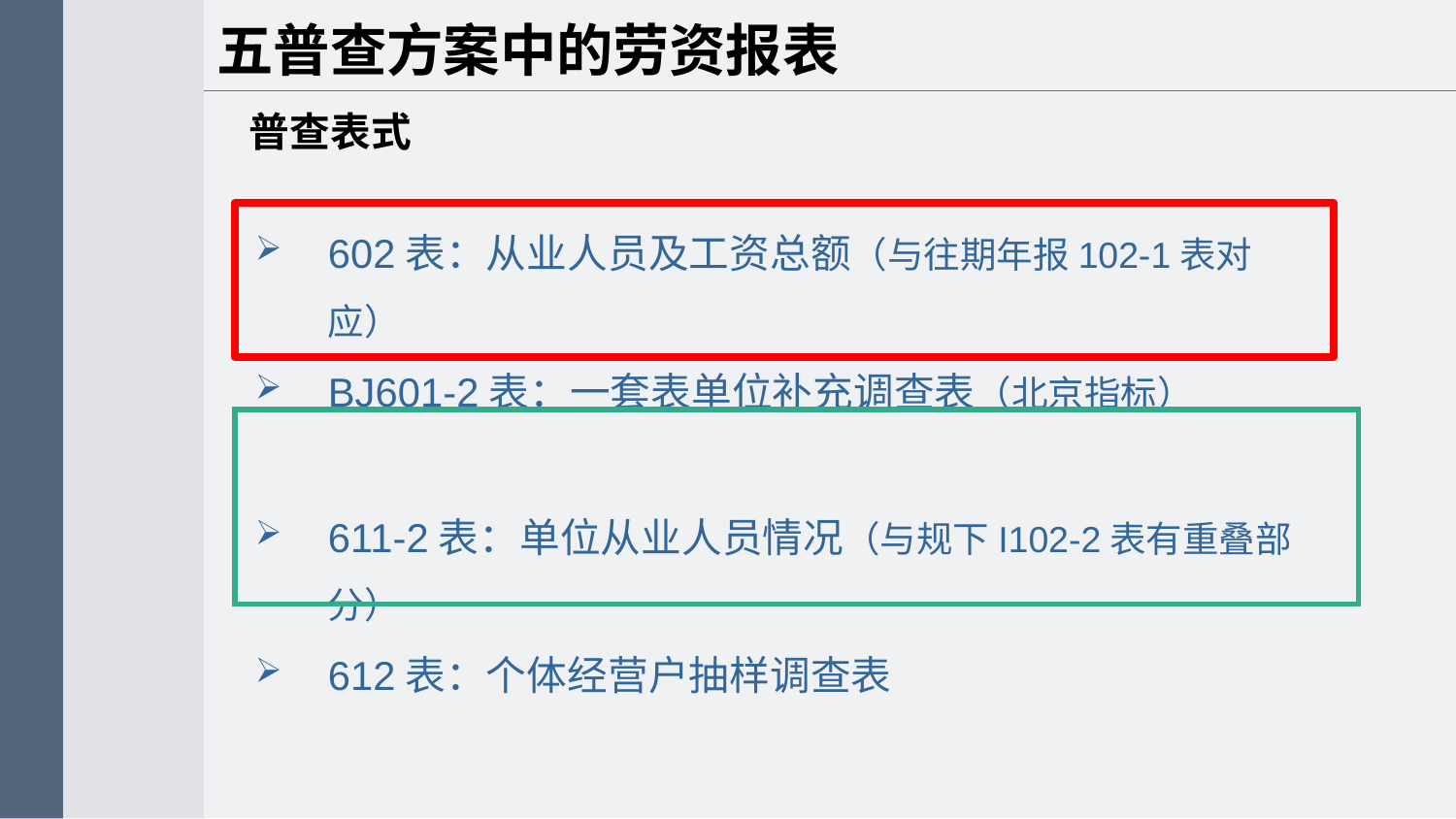

五普查方案中的劳资报表
普查表式

602表：从业人员及工资总额（与往期年报102-1表对应）
BJ601-2表：一套表单位补充调查表（北京指标）

611-2表：单位从业人员情况（与规下I102-2表有重叠部分）
612表：个体经营户抽样调查表